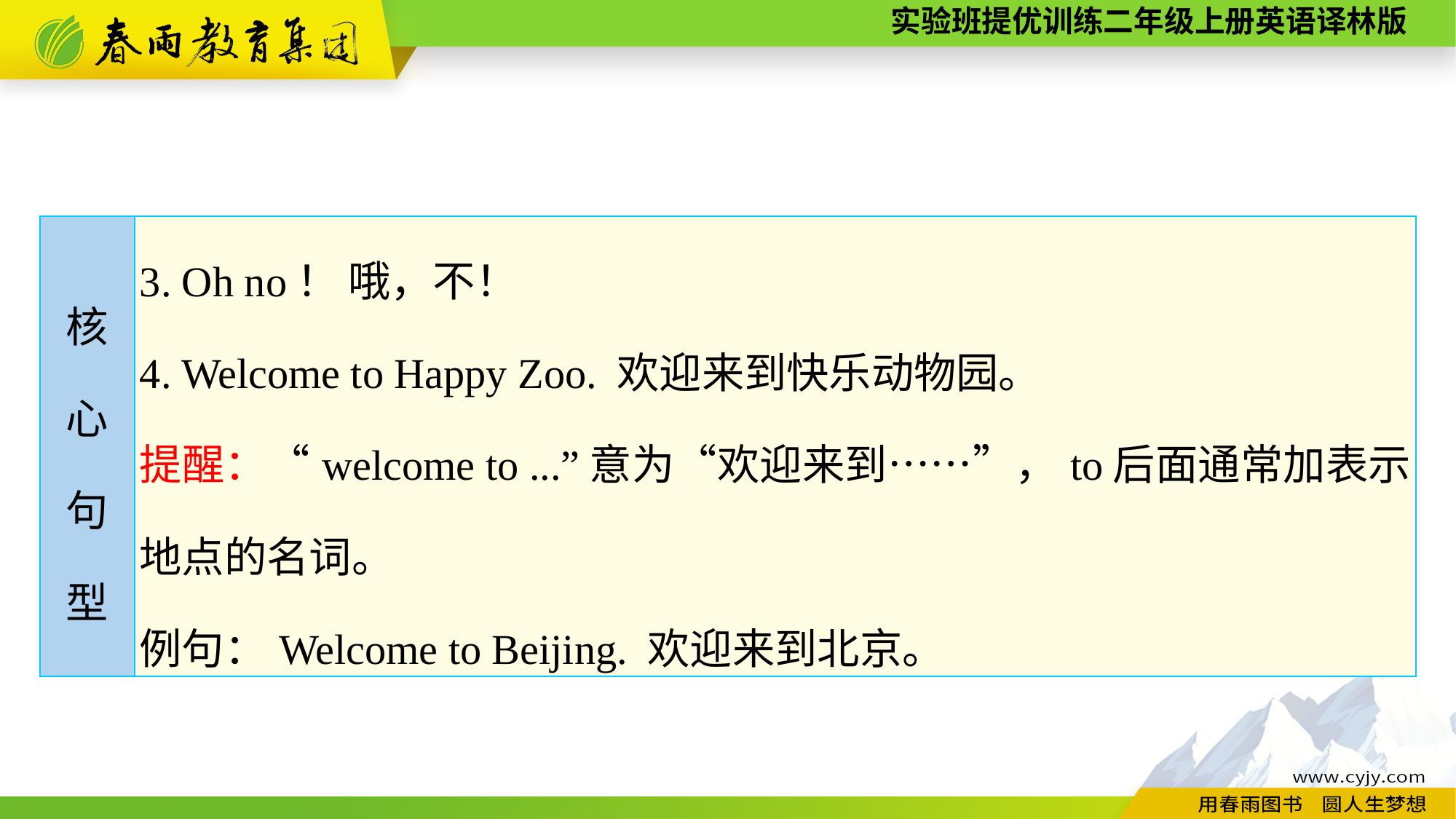

| 核 心 句 型 | 3. Oh no！ 哦，不！ 4. Welcome to Happy Zoo. 欢迎来到快乐动物园。 提醒：“welcome to ...”意为“欢迎来到……”，to后面通常加表示地点的名词。 例句：Welcome to Beijing. 欢迎来到北京。 |
| --- | --- |